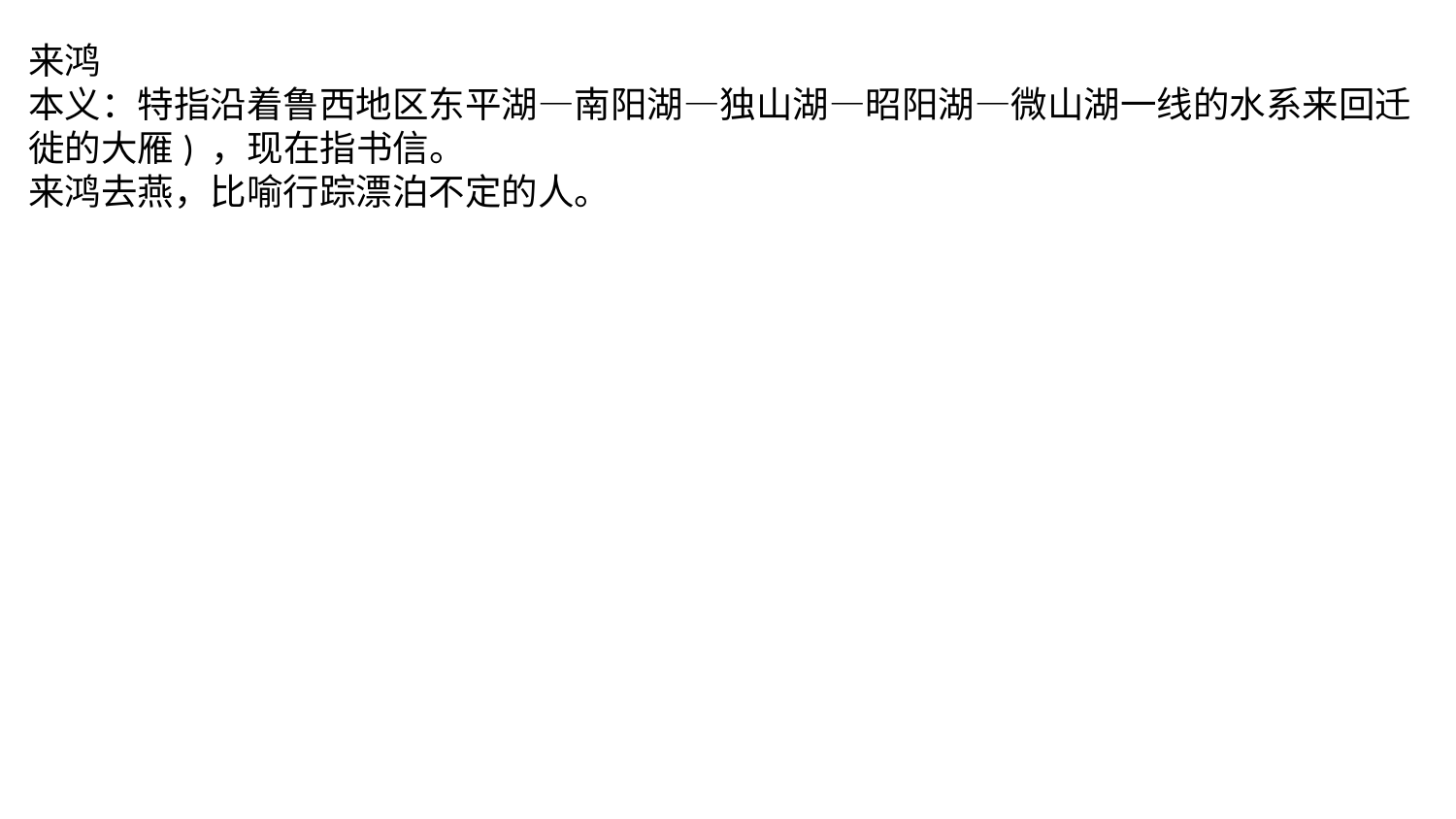

来鸿
本义：特指沿着鲁西地区东平湖—南阳湖—独山湖—昭阳湖—微山湖一线的水系来回迁徙的大雁) ，现在指书信。
来鸿去燕，比喻行踪漂泊不定的人。